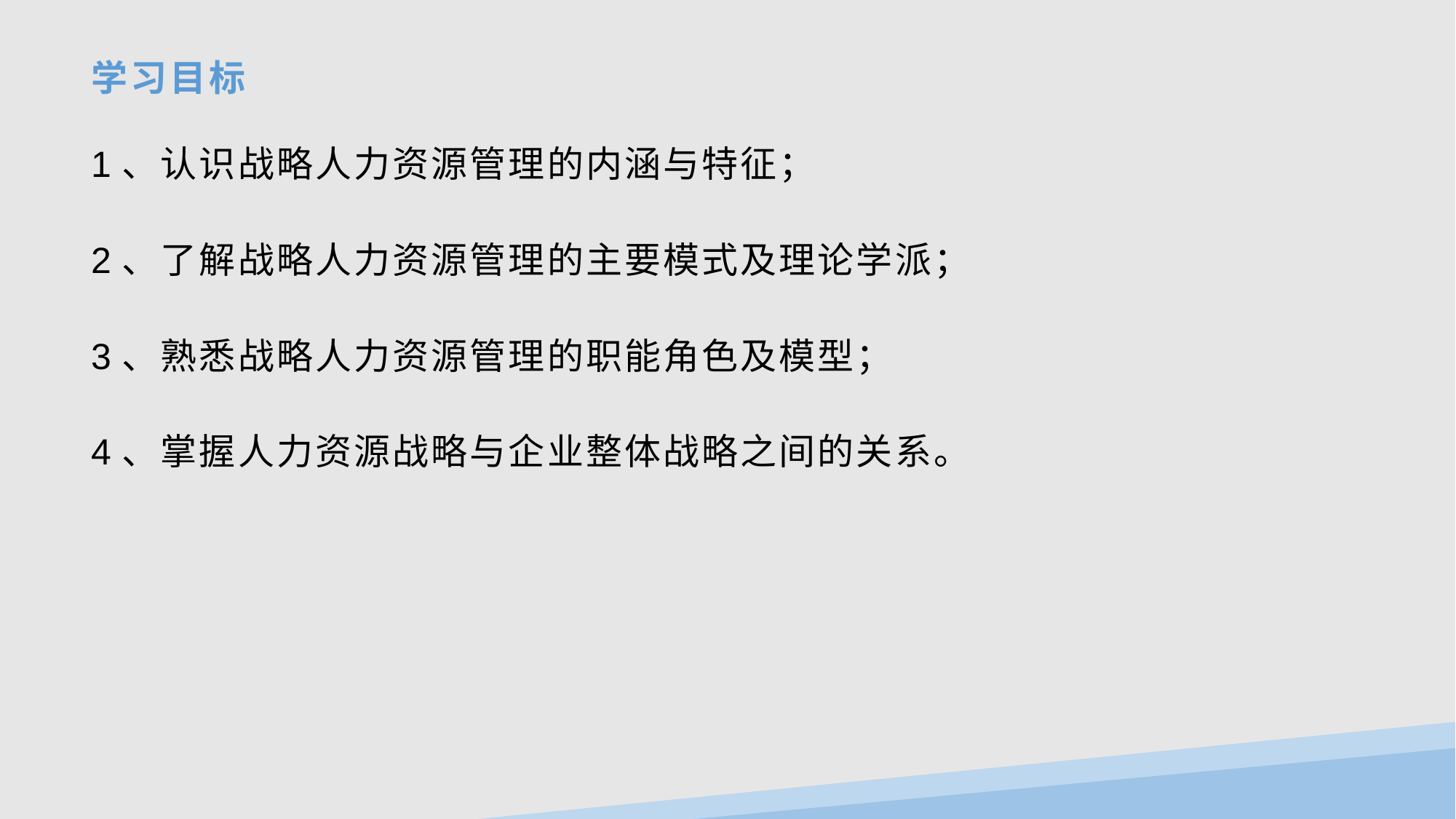

# 学习目标
1、认识战略人力资源管理的内涵与特征；
2、了解战略人力资源管理的主要模式及理论学派；
3、熟悉战略人力资源管理的职能角色及模型；
4、掌握人力资源战略与企业整体战略之间的关系。